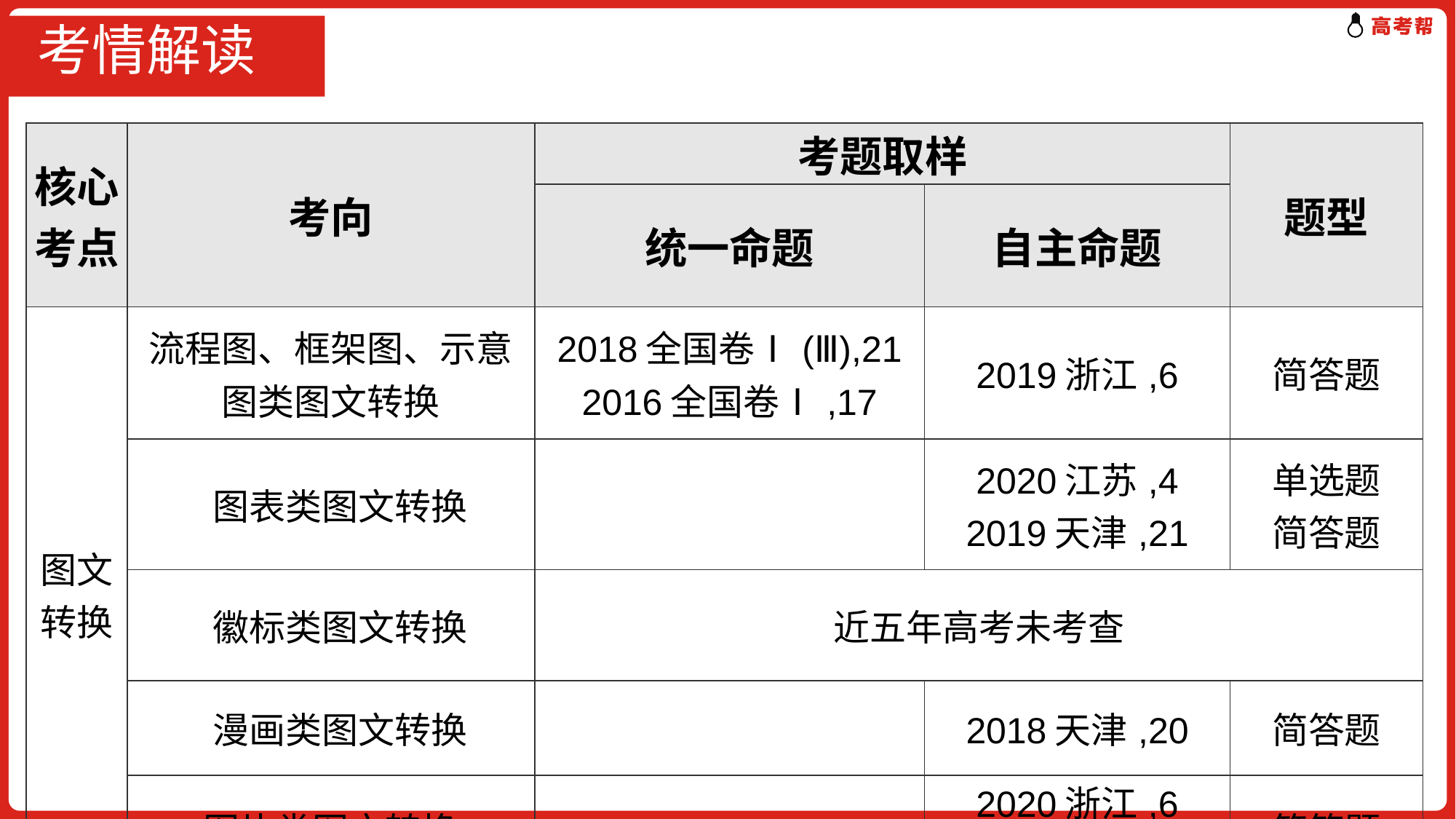

# 考情解读
| 核心考点 | 考向 | 考题取样 |  | 题型 |
| --- | --- | --- | --- | --- |
|  |  | 统一命题 | 自主命题 |  |
| 图文转换 | 流程图、框架图、示意图类图文转换 | 2018全国卷Ⅰ(Ⅲ),21 2016全国卷Ⅰ,17 | 2019浙江,6 | 简答题 |
|  | 图表类图文转换 |  | 2020江苏,4 2019天津,21 | 单选题 简答题 |
|  | 徽标类图文转换 | 近五年高考未考查 |  |  |
|  | 漫画类图文转换 |  | 2018天津,20 | 简答题 |
|  | 图片类图文转换 |  | 2020浙江,6 2017天津,20 | 简答题 |